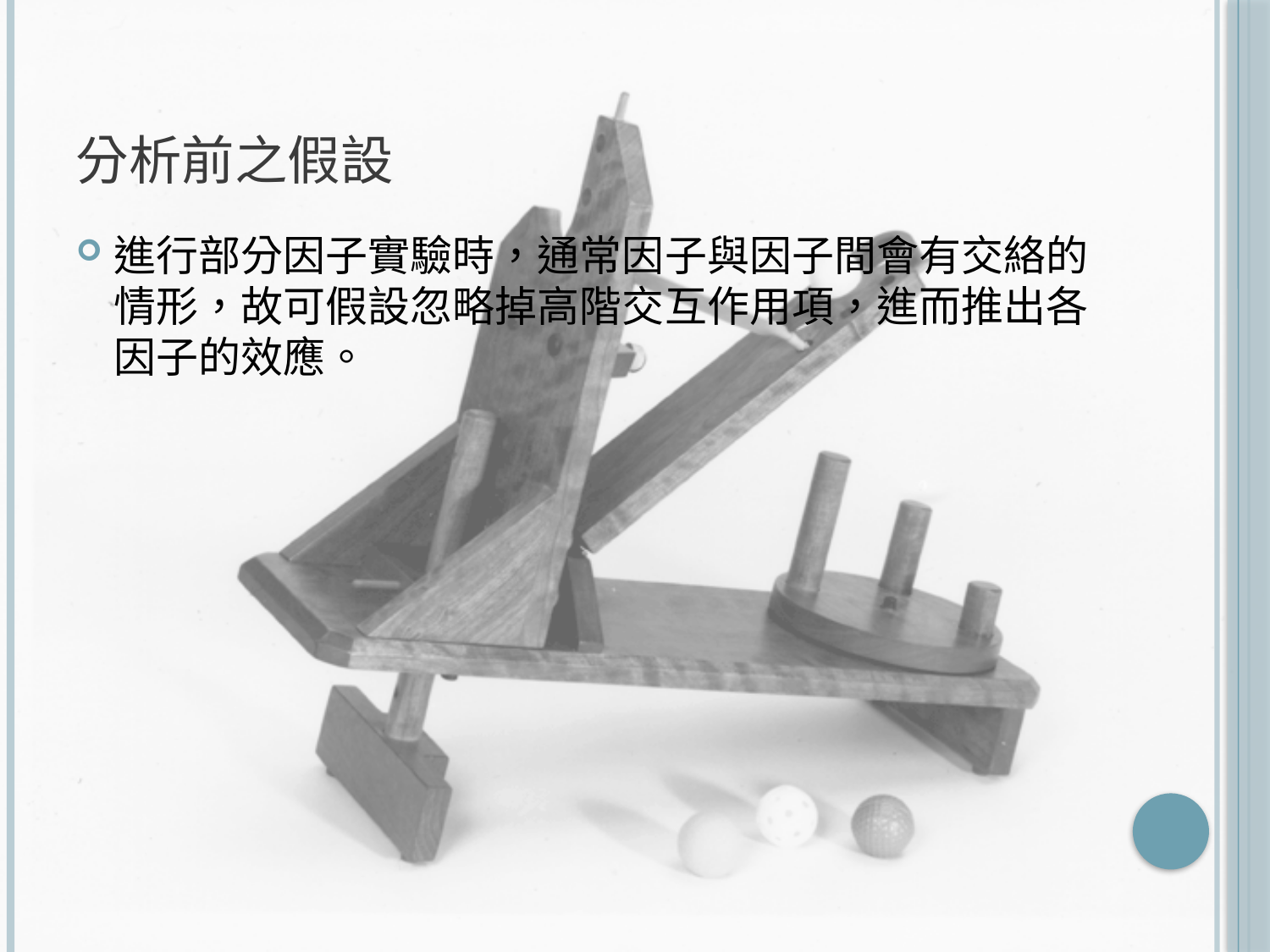

# 分析前之假設
進行部分因子實驗時，通常因子與因子間會有交絡的情形，故可假設忽略掉高階交互作用項，進而推出各因子的效應。